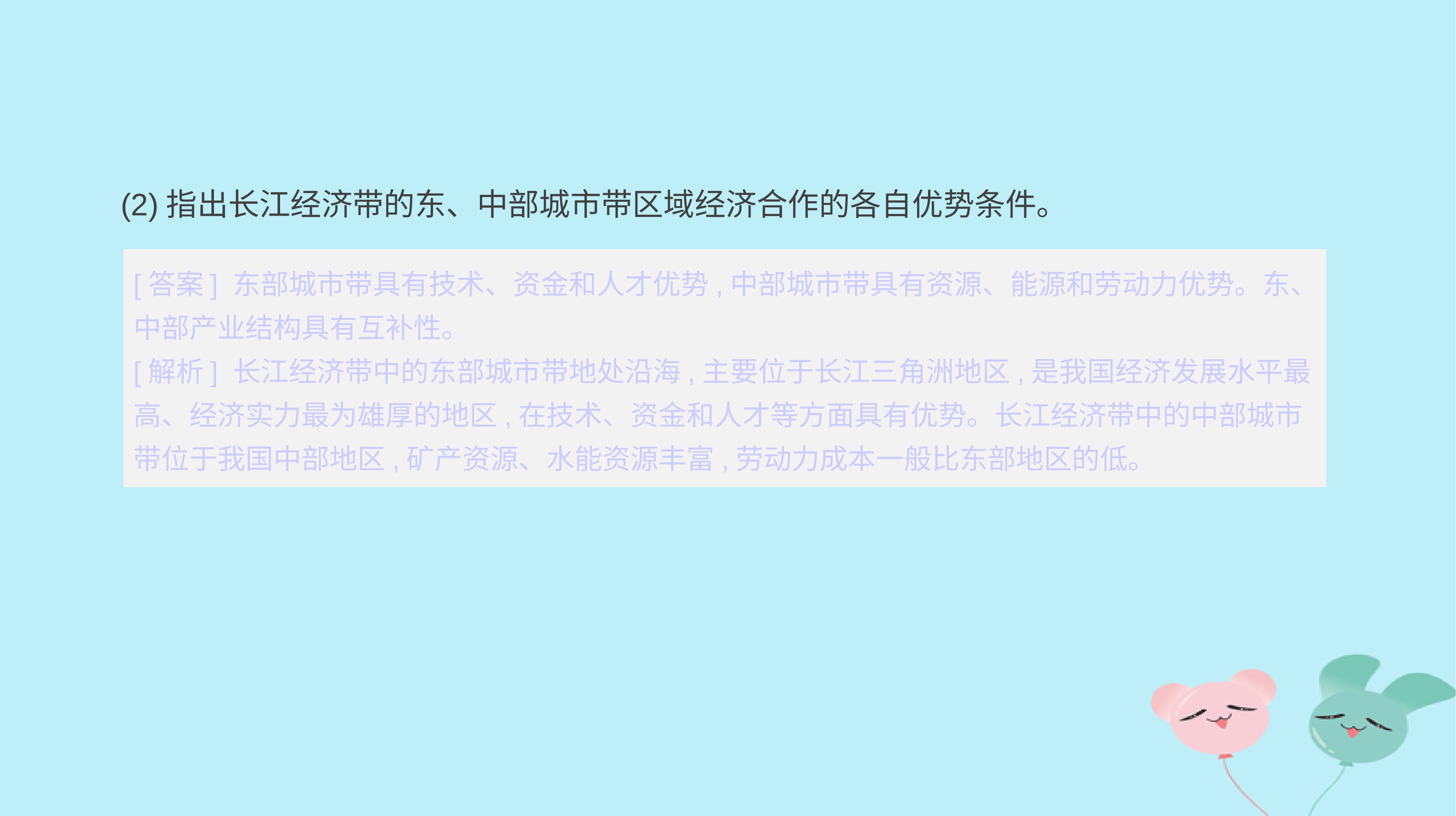

(2)指出长江经济带的东、中部城市带区域经济合作的各自优势条件。

[答案] 东部城市带具有技术、资金和人才优势,中部城市带具有资源、能源和劳动力优势。东、中部产业结构具有互补性。
[解析] 长江经济带中的东部城市带地处沿海,主要位于长江三角洲地区,是我国经济发展水平最高、经济实力最为雄厚的地区,在技术、资金和人才等方面具有优势。长江经济带中的中部城市带位于我国中部地区,矿产资源、水能资源丰富,劳动力成本一般比东部地区的低。